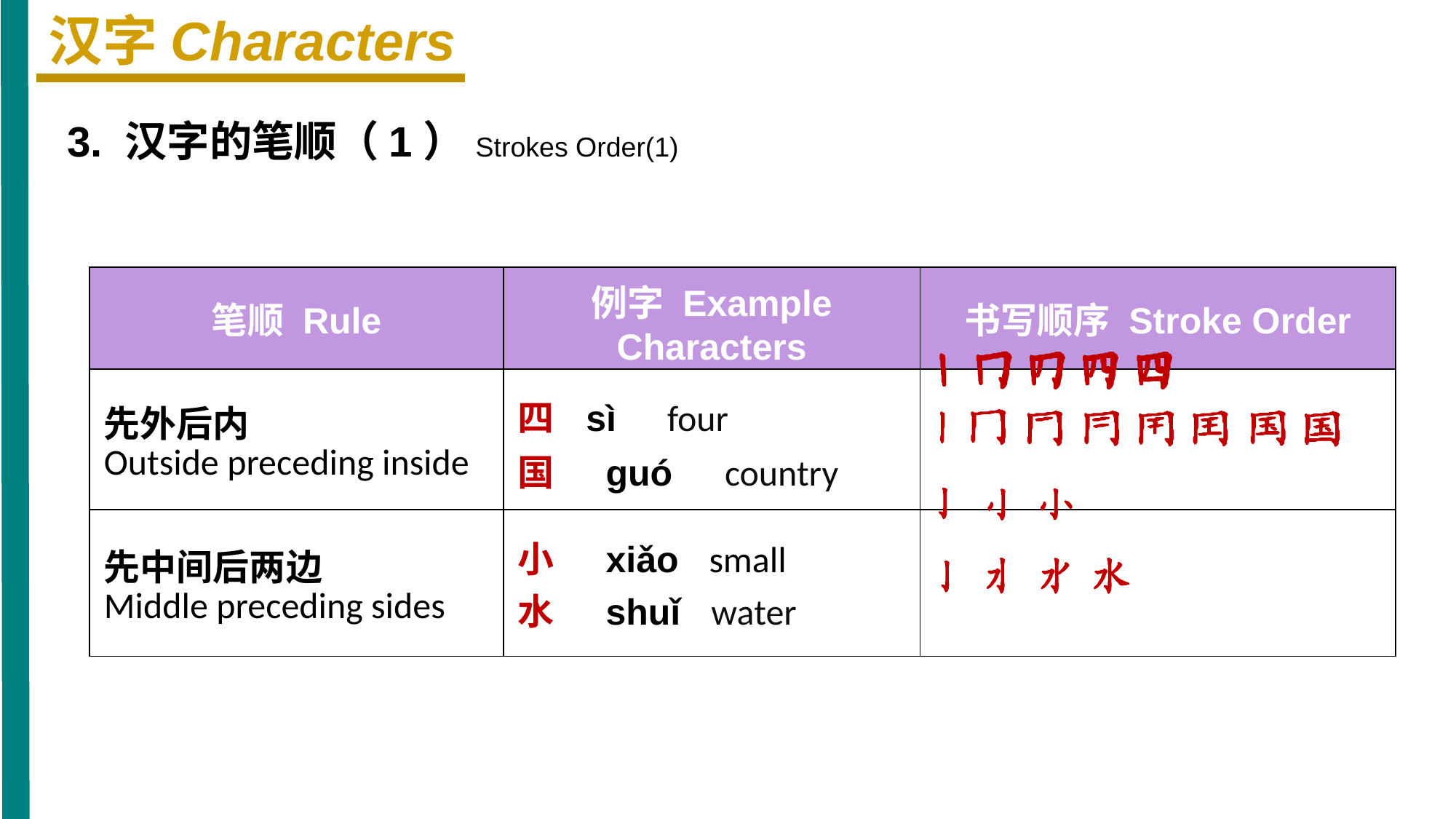

汉字Characters
3. 汉字的笔顺（1）Strokes Order(1)

| 笔顺 Rule | 例字 Example Characters | 书写顺序 Stroke Order |
| --- | --- | --- |
| 先外后内 Outside preceding inside | 四 sì four 国 ɡuó country |  |
| 先中间后两边 Middle preceding sides | 小 xiǎo small 水 shuǐ water |  |